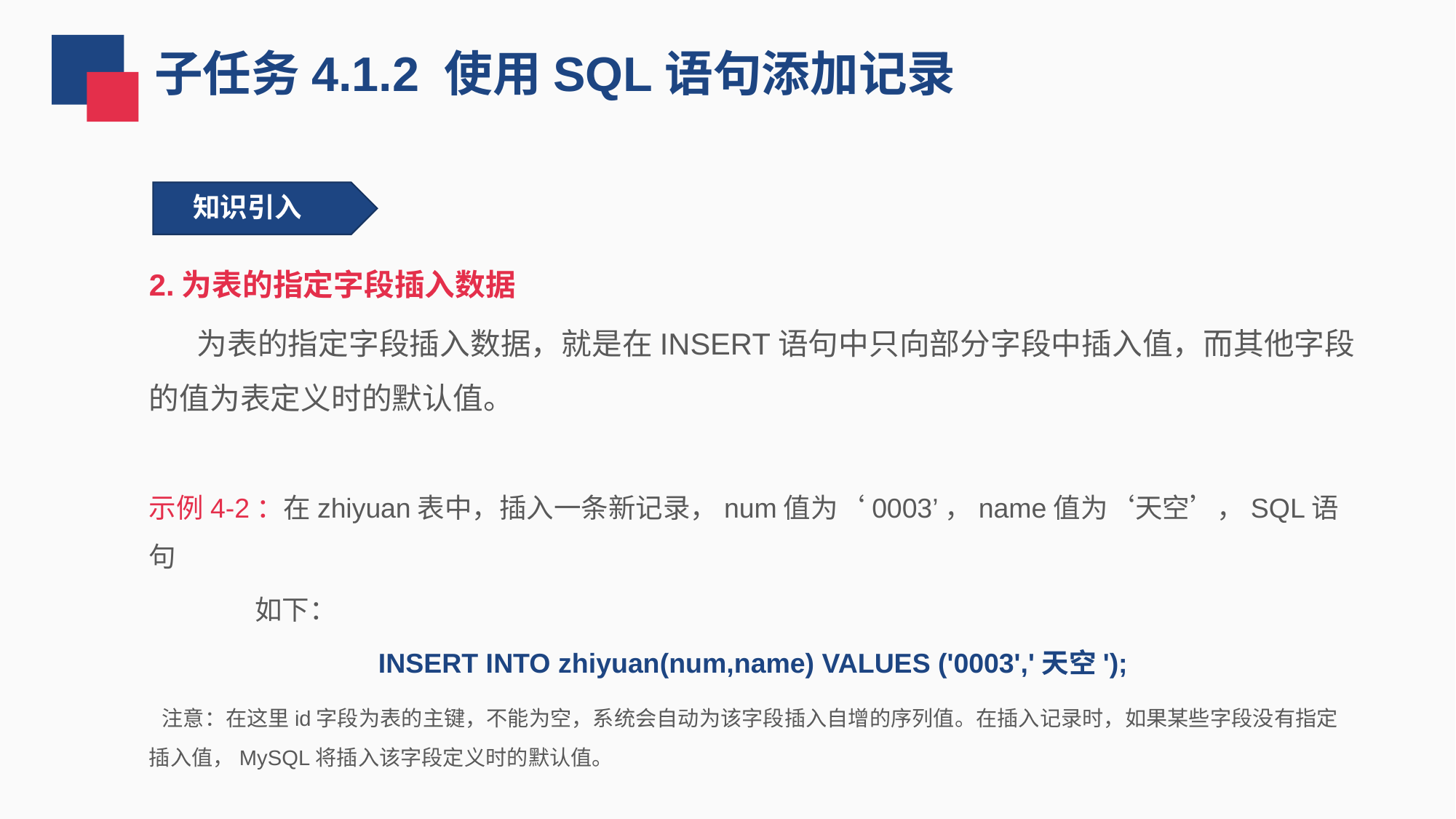

子任务4.1.2 使用SQL语句添加记录

知识引入
2.为表的指定字段插入数据
      为表的指定字段插入数据，就是在INSERT语句中只向部分字段中插入值，而其他字段的值为表定义时的默认值。
示例4-2：在zhiyuan表中，插入一条新记录，num值为‘0003’，name值为‘天空’，SQL语句
                如下：
INSERT INTO zhiyuan(num,name) VALUES ('0003','天空');
 注意：在这里id字段为表的主键，不能为空，系统会自动为该字段插入自增的序列值。在插入记录时，如果某些字段没有指定插入值，MySQL将插入该字段定义时的默认值。